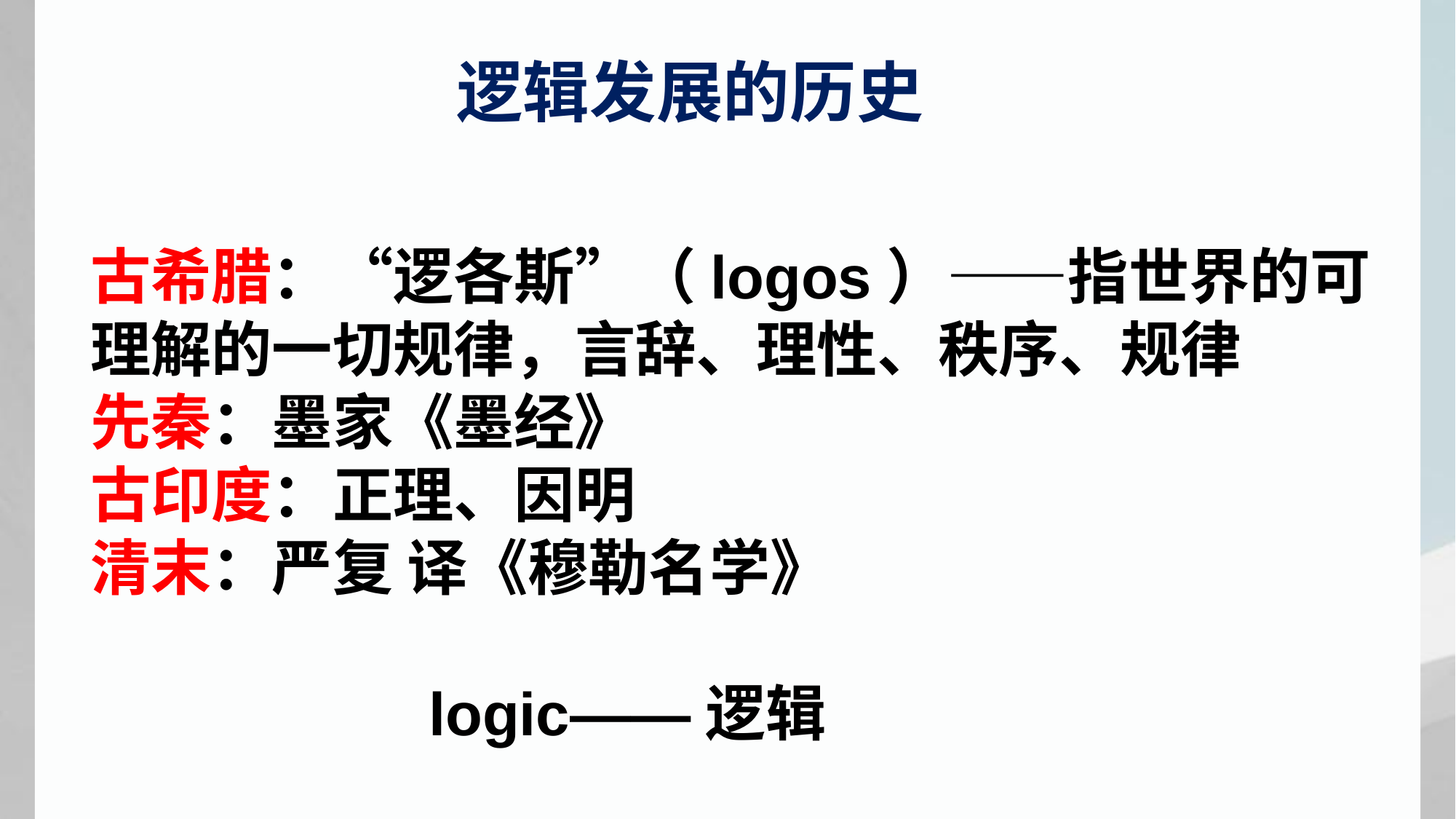

逻辑发展的历史

古希腊：“逻各斯”（logos）——指世界的可理解的一切规律，言辞、理性、秩序、规律
先秦：墨家《墨经》
古印度：正理、因明
清末：严复 译《穆勒名学》

                    logic——逻辑